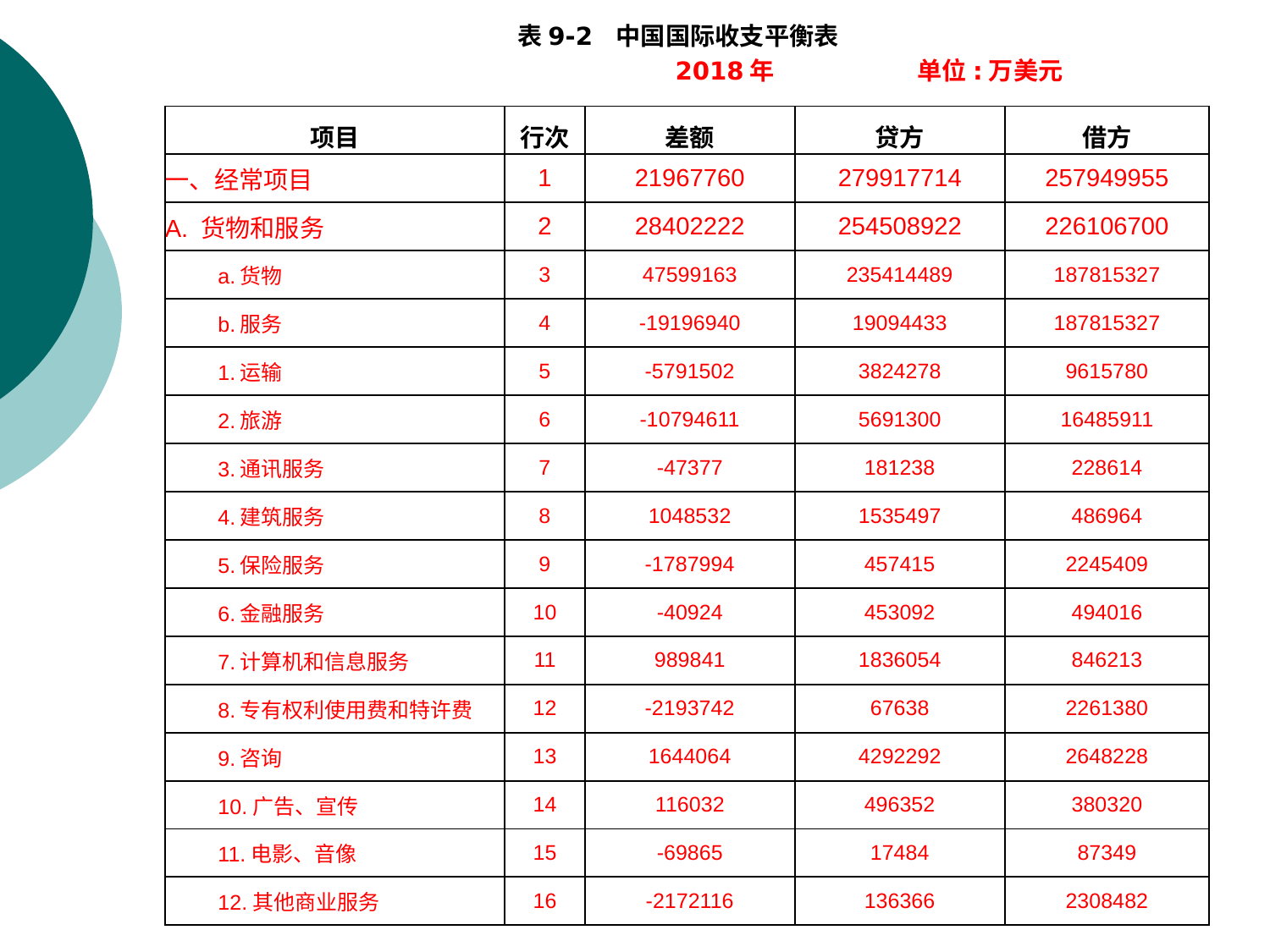

表9-2  中国国际收支平衡表
                                                           2018年                         单位:万美元
| 项目 | 行次 | 差额 | 贷方 | 借方 |
| --- | --- | --- | --- | --- |
| 一、经常项目 | 1 | 21967760 | 279917714 | 257949955 |
| A. 货物和服务 | 2 | 28402222 | 254508922 | 226106700 |
| a.货物 | 3 | 47599163 | 235414489 | 187815327 |
| b.服务 | 4 | -19196940 | 19094433 | 187815327 |
| 1.运输 | 5 | -5791502 | 3824278 | 9615780 |
| 2.旅游 | 6 | -10794611 | 5691300 | 16485911 |
| 3.通讯服务 | 7 | -47377 | 181238 | 228614 |
| 4.建筑服务 | 8 | 1048532 | 1535497 | 486964 |
| 5.保险服务 | 9 | -1787994 | 457415 | 2245409 |
| 6.金融服务 | 10 | -40924 | 453092 | 494016 |
| 7.计算机和信息服务 | 11 | 989841 | 1836054 | 846213 |
| 8.专有权利使用费和特许费 | 12 | -2193742 | 67638 | 2261380 |
| 9.咨询 | 13 | 1644064 | 4292292 | 2648228 |
| 10.广告、宣传 | 14 | 116032 | 496352 | 380320 |
| 11.电影、音像 | 15 | -69865 | 17484 | 87349 |
| 12.其他商业服务 | 16 | -2172116 | 136366 | 2308482 |